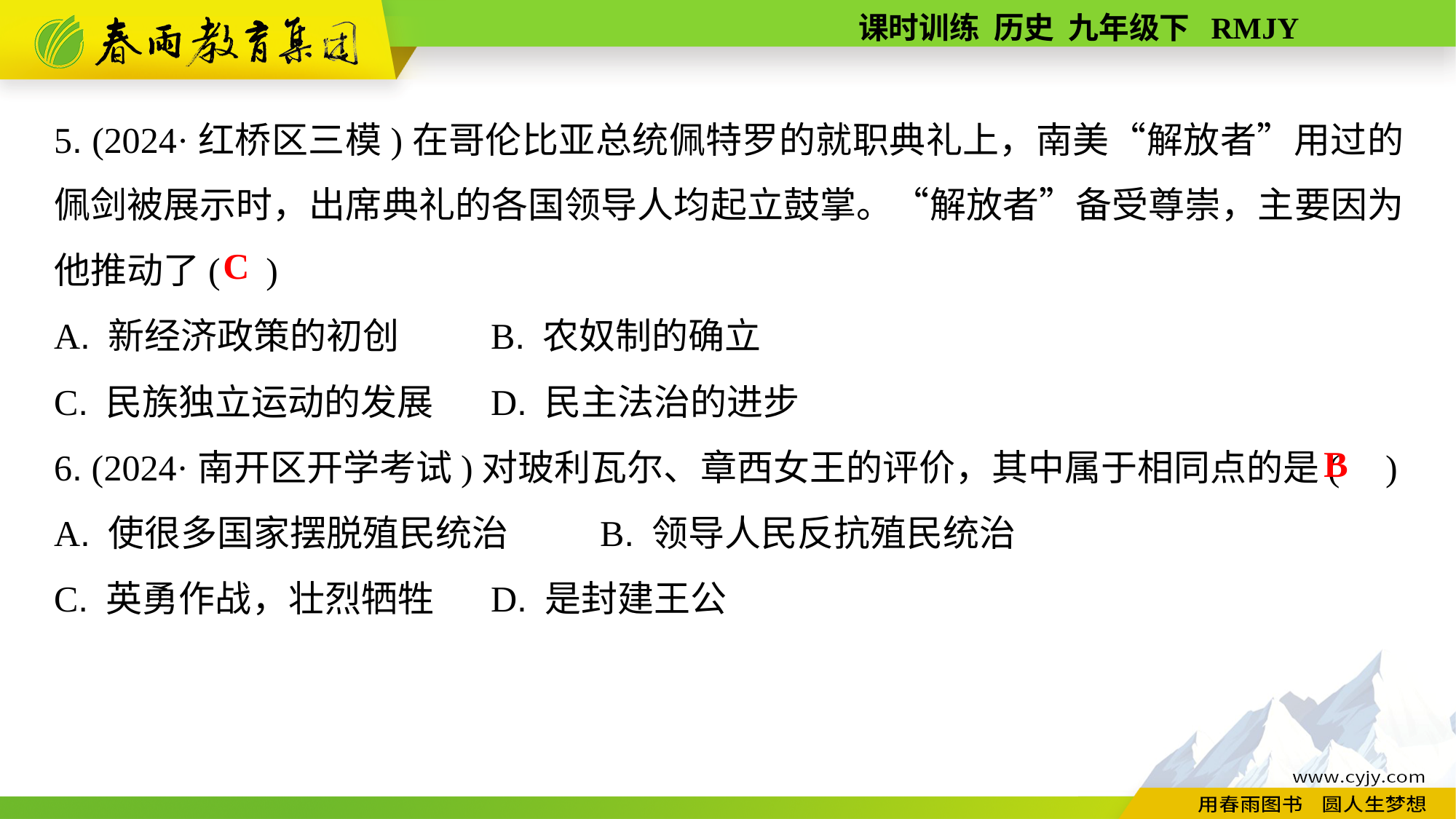

5. (2024·红桥区三模)在哥伦比亚总统佩特罗的就职典礼上，南美“解放者”用过的佩剑被展示时，出席典礼的各国领导人均起立鼓掌。“解放者”备受尊崇，主要因为他推动了(     )
A. 新经济政策的初创	B. 农奴制的确立
C. 民族独立运动的发展	D. 民主法治的进步
6. (2024·南开区开学考试)对玻利瓦尔、章西女王的评价，其中属于相同点的是(     )
A. 使很多国家摆脱殖民统治	B. 领导人民反抗殖民统治
C. 英勇作战，壮烈牺牲	D. 是封建王公
C
B